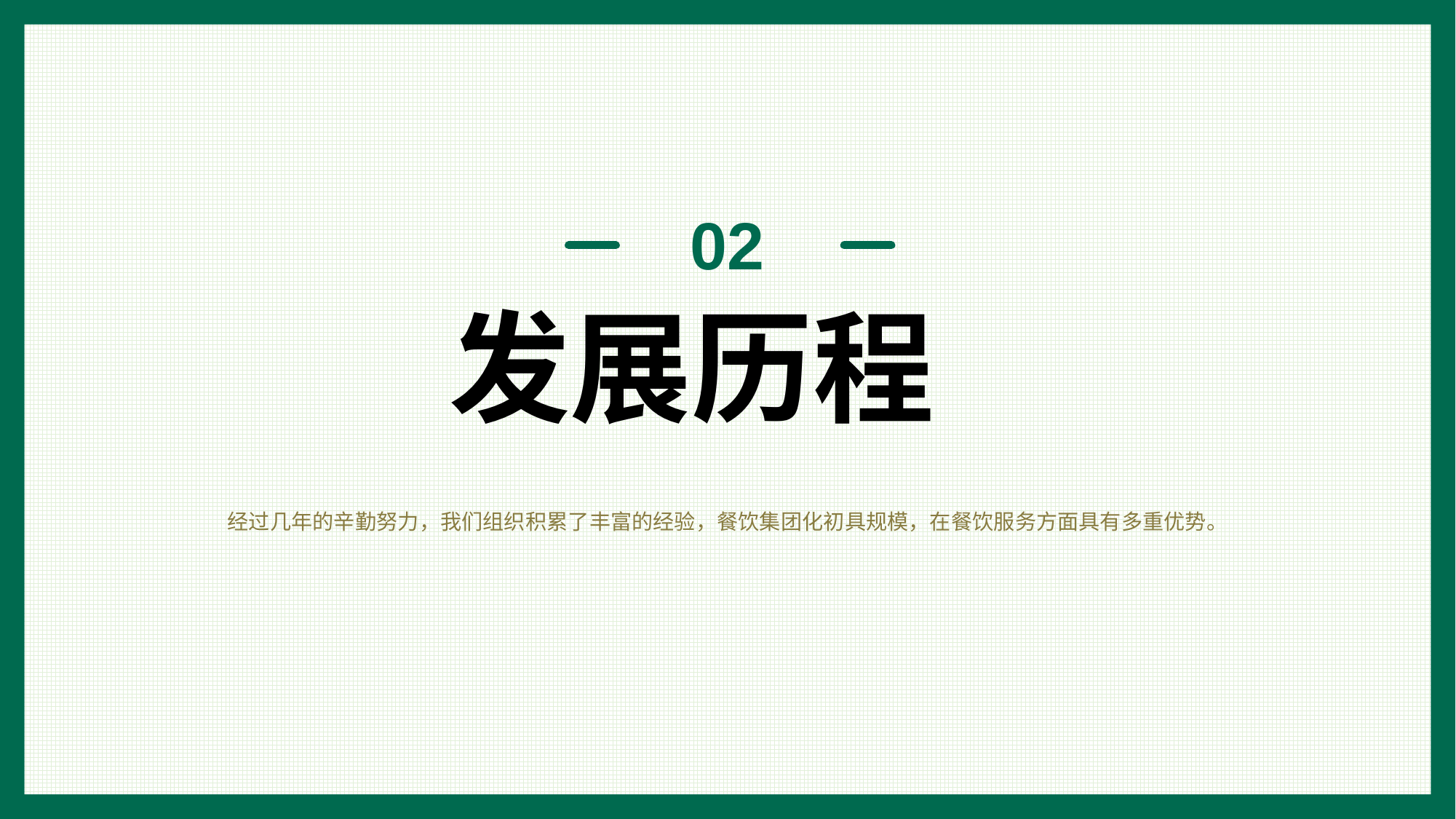

02
发展历程
经过几年的辛勤努力，我们组织积累了丰富的经验，餐饮集团化初具规模，在餐饮服务方面具有多重优势。